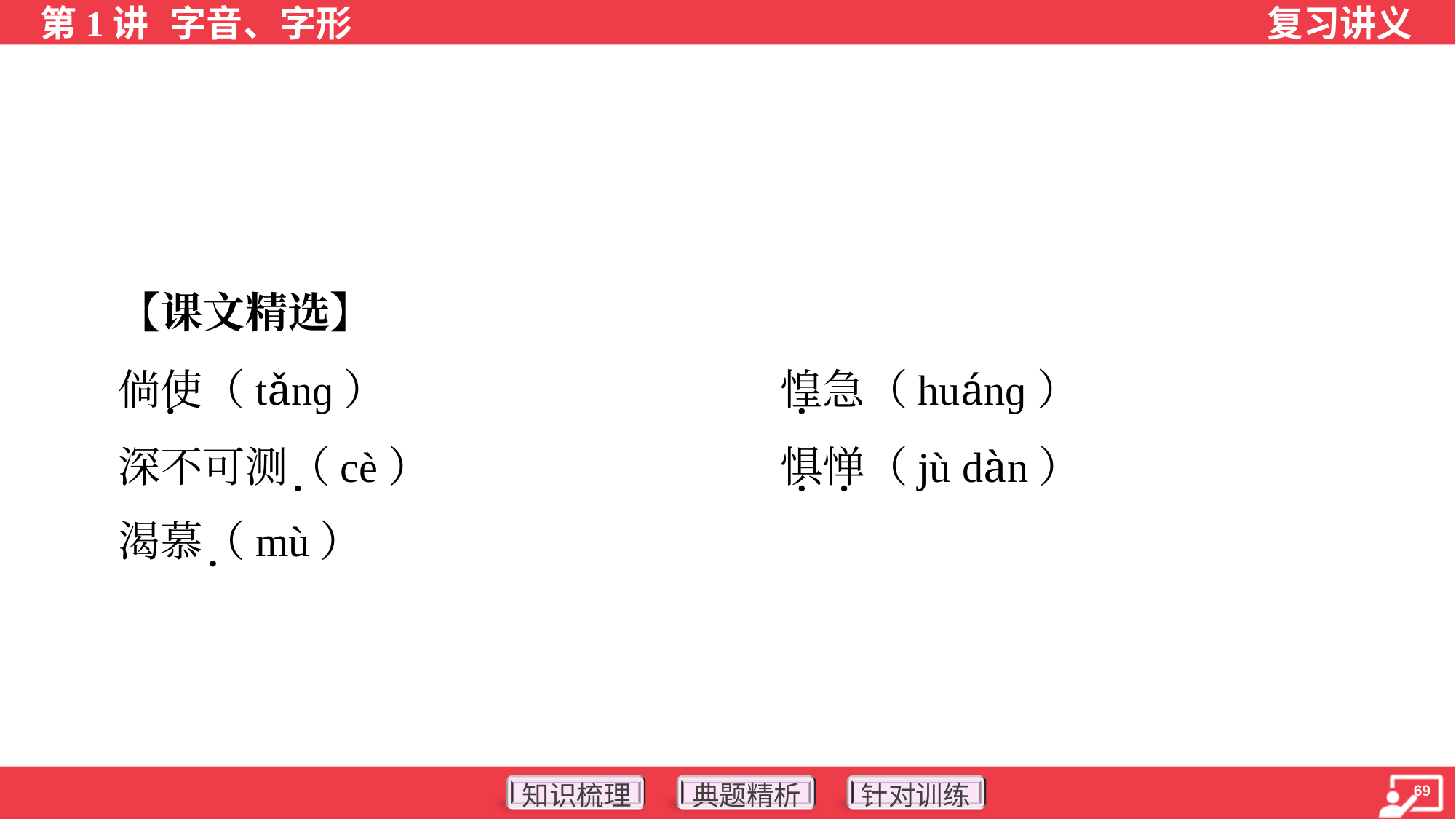

【课文精选】
    倘使（tǎnɡ）	惶急（huánɡ）
    深不可测（cè）	惧惮（jù dàn）
    渴慕（mù）